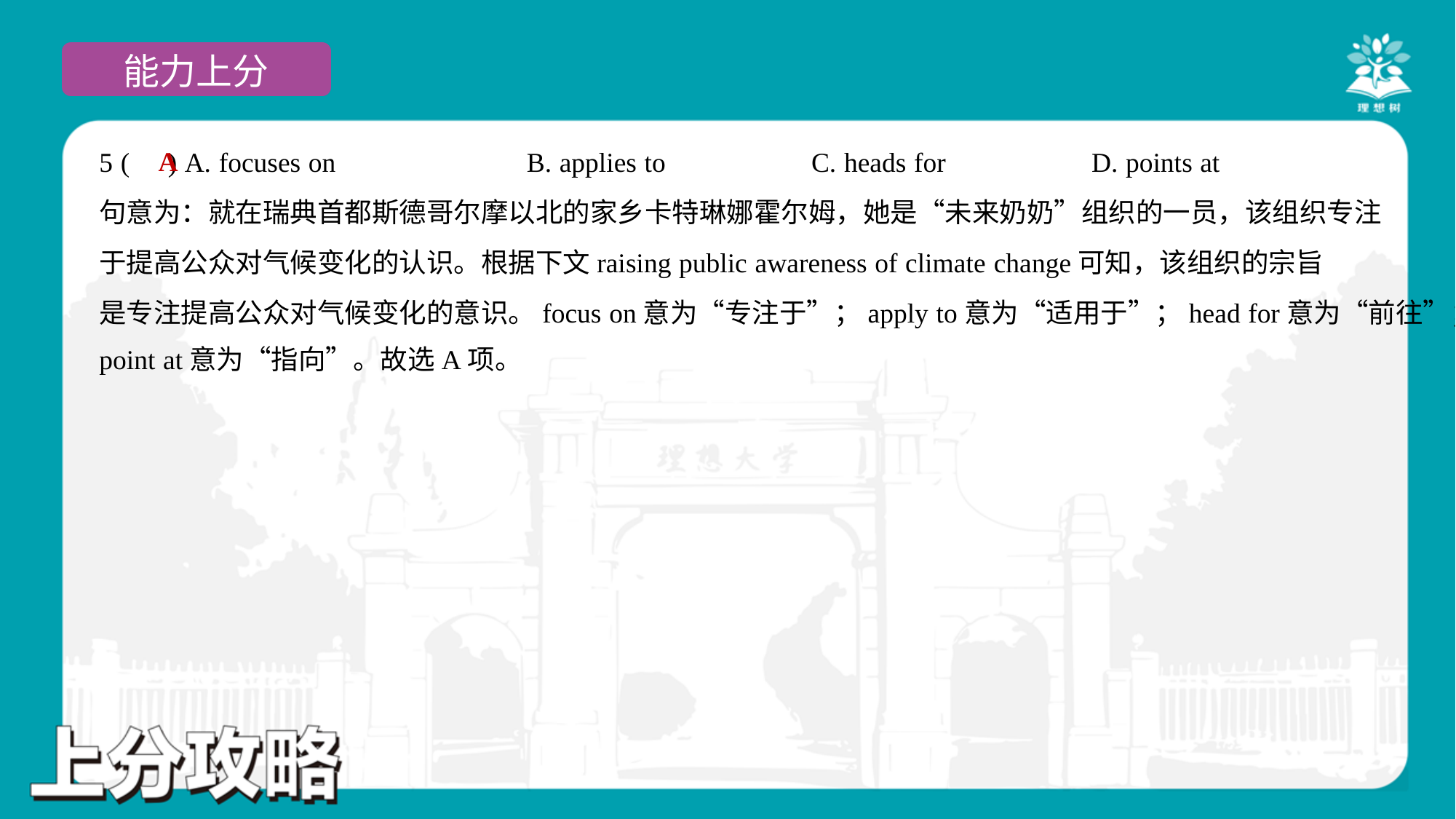

A
5 (     ) A. focuses on	B. applies to	C. heads for	D. points at
句意为：就在瑞典首都斯德哥尔摩以北的家乡卡特琳娜霍尔姆，她是“未来奶奶”组织的一员，该组织专注
于提高公众对气候变化的认识。根据下文raising public awareness of climate change可知，该组织的宗旨
是专注提高公众对气候变化的意识。focus on意为“专注于”；apply to意为“适用于”；head for意为“前往”；
point at意为“指向”。故选A项。